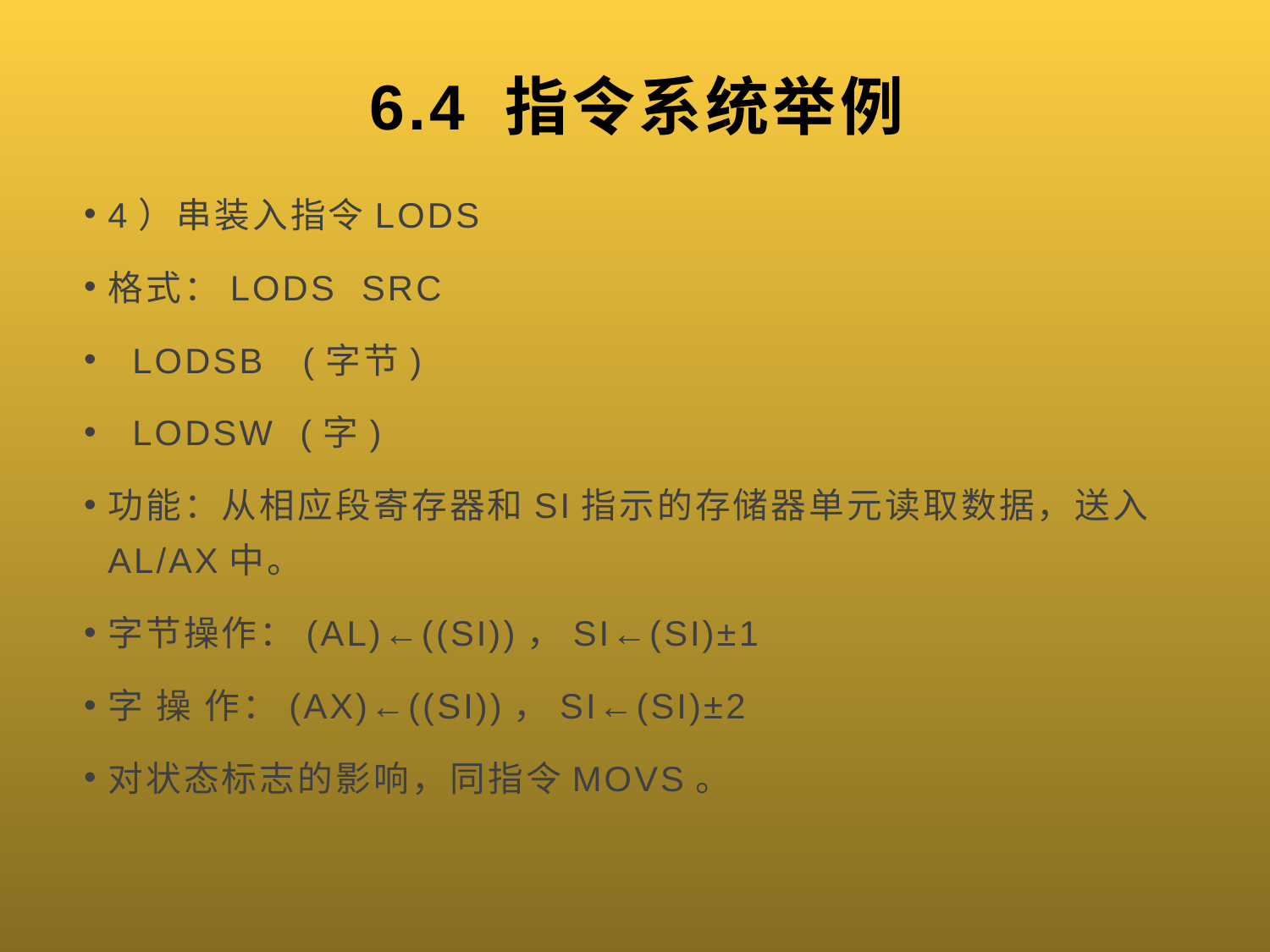

# 6.4 指令系统举例
4）串装入指令LODS
格式：LODS  SRC
  LODSB   (字节)
  LODSW  (字)
功能：从相应段寄存器和SI指示的存储器单元读取数据，送入AL/AX中。
字节操作：(AL)←((SI))，SI←(SI)±1
字 操 作：(AX)←((SI))，SI←(SI)±2
对状态标志的影响，同指令MOVS。